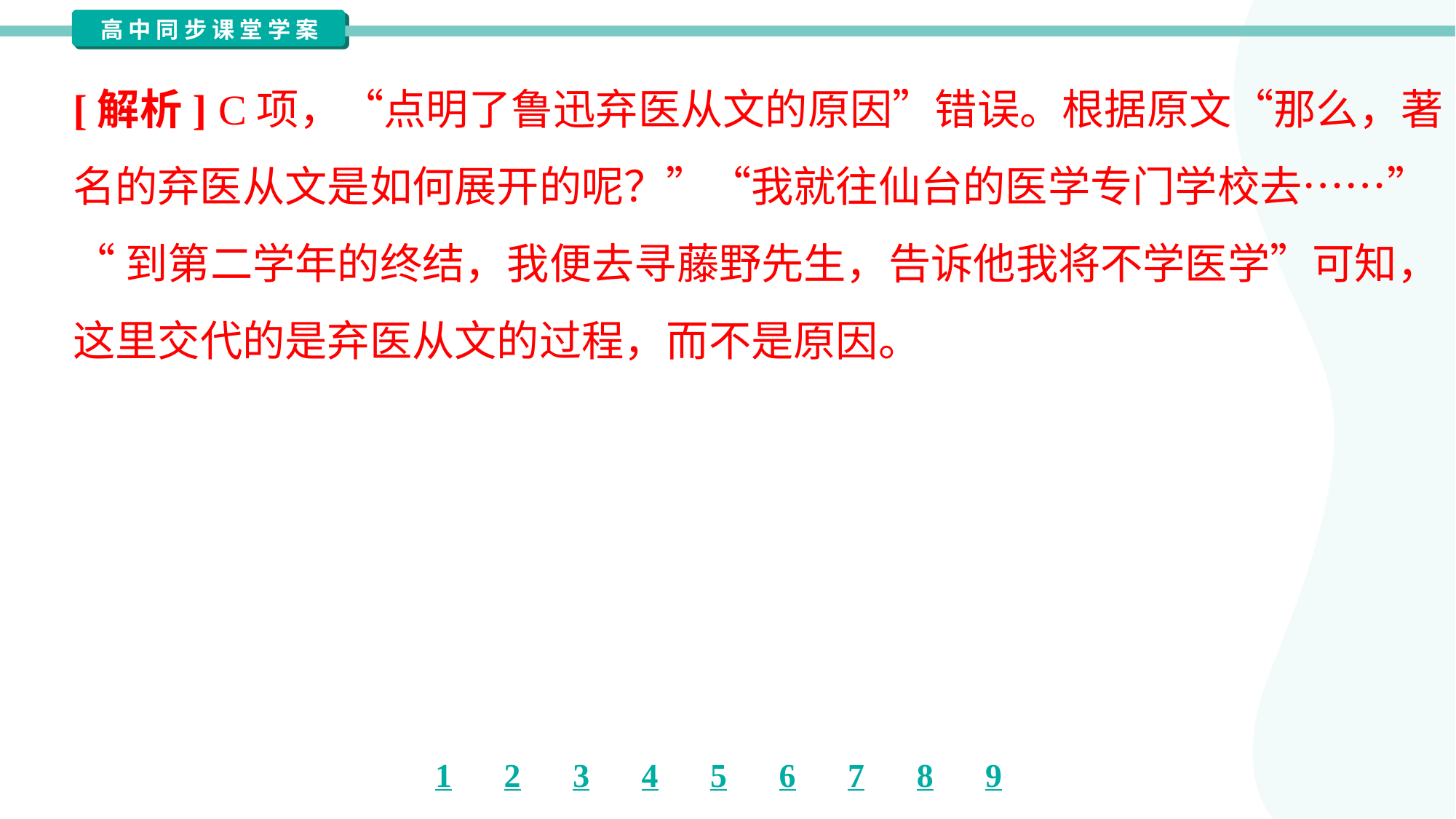

[解析] C项，“点明了鲁迅弃医从文的原因”错误。根据原文“那么，著
名的弃医从文是如何展开的呢？”“我就往仙台的医学专门学校去……”
“到第二学年的终结，我便去寻藤野先生，告诉他我将不学医学”可知，
这里交代的是弃医从文的过程，而不是原因。